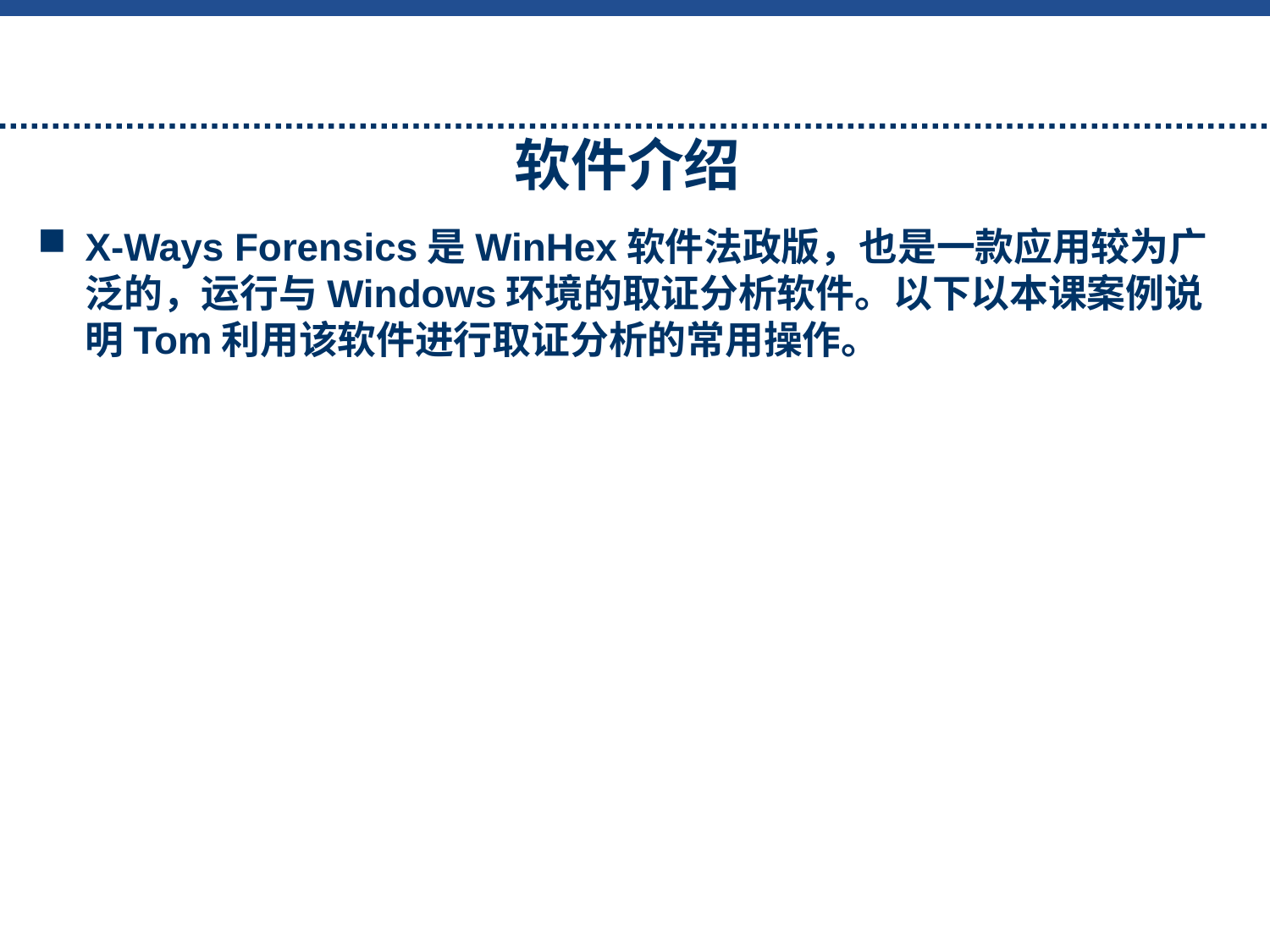

# 软件介绍
X-Ways Forensics是WinHex软件法政版，也是一款应用较为广泛的，运行与Windows环境的取证分析软件。以下以本课案例说明Tom利用该软件进行取证分析的常用操作。